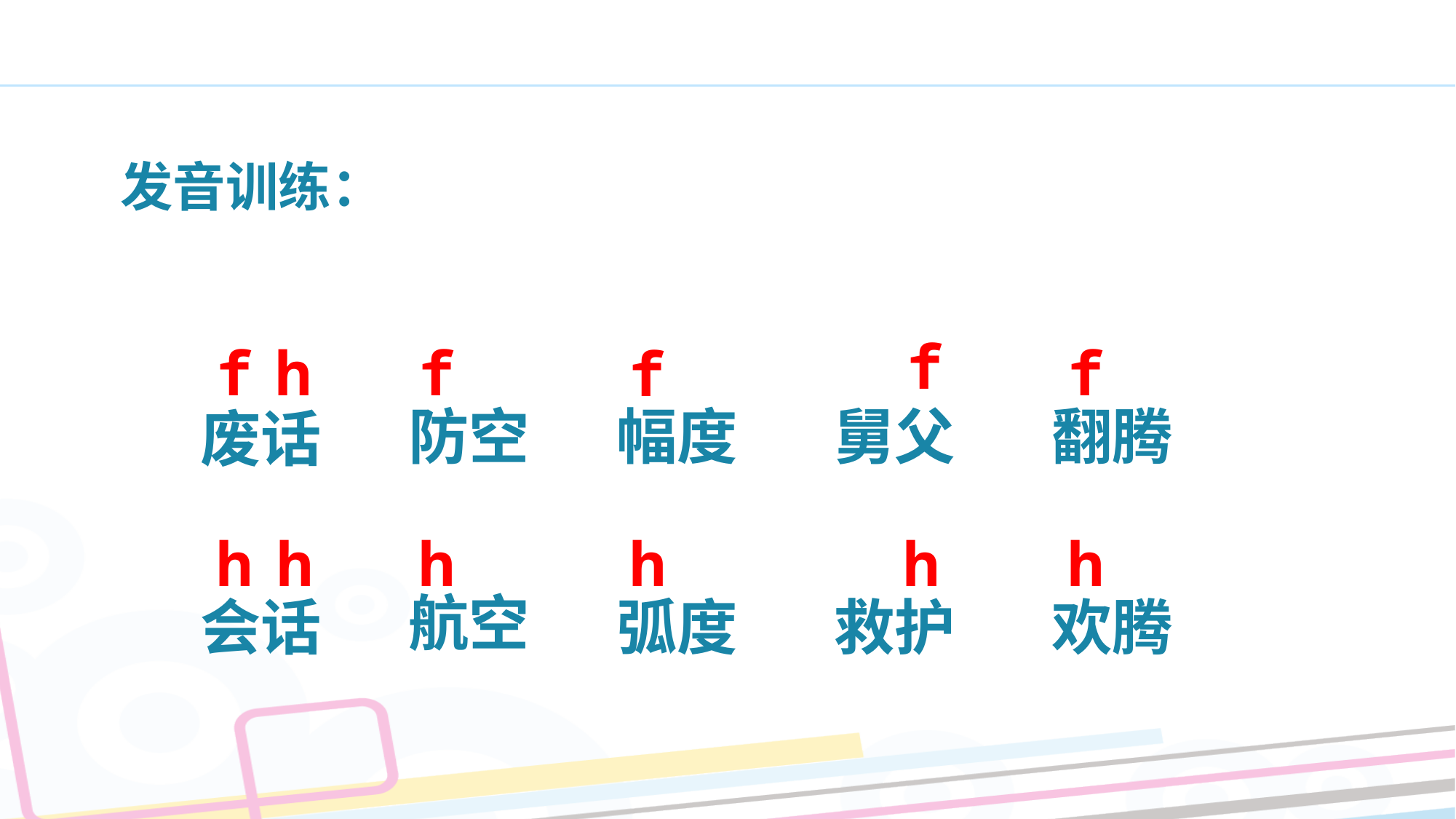

发音训练：
f
f
h
f
f
f
防空
幅度
舅父
翻腾
废话
h
h
h
h
h
h
航空
会话
弧度
救护
欢腾